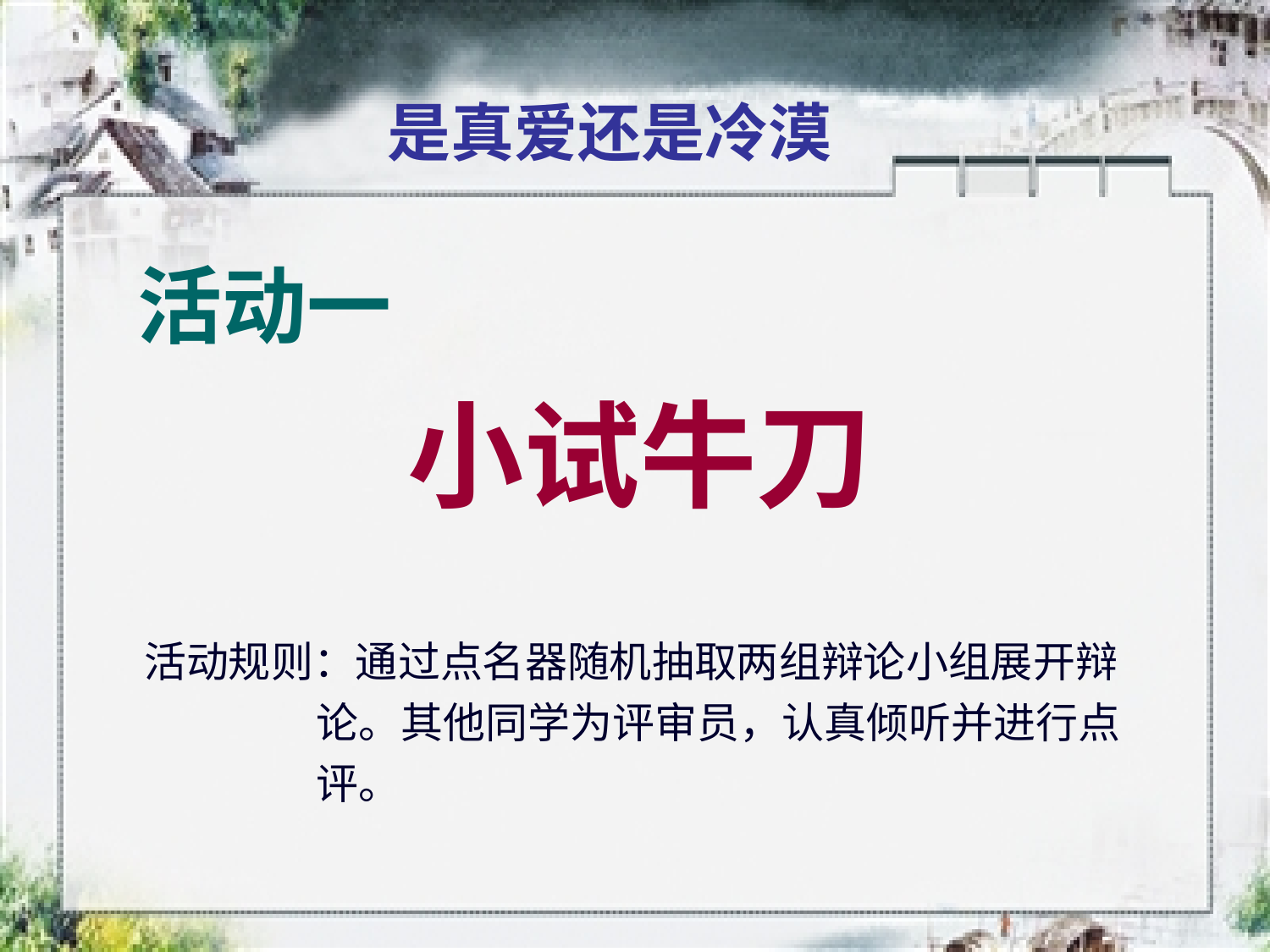

是真爱还是冷漠
活动一
小试牛刀

活动规则：通过点名器随机抽取两组辩论小组展开辩
                 论。其他同学为评审员，认真倾听并进行点
                 评。